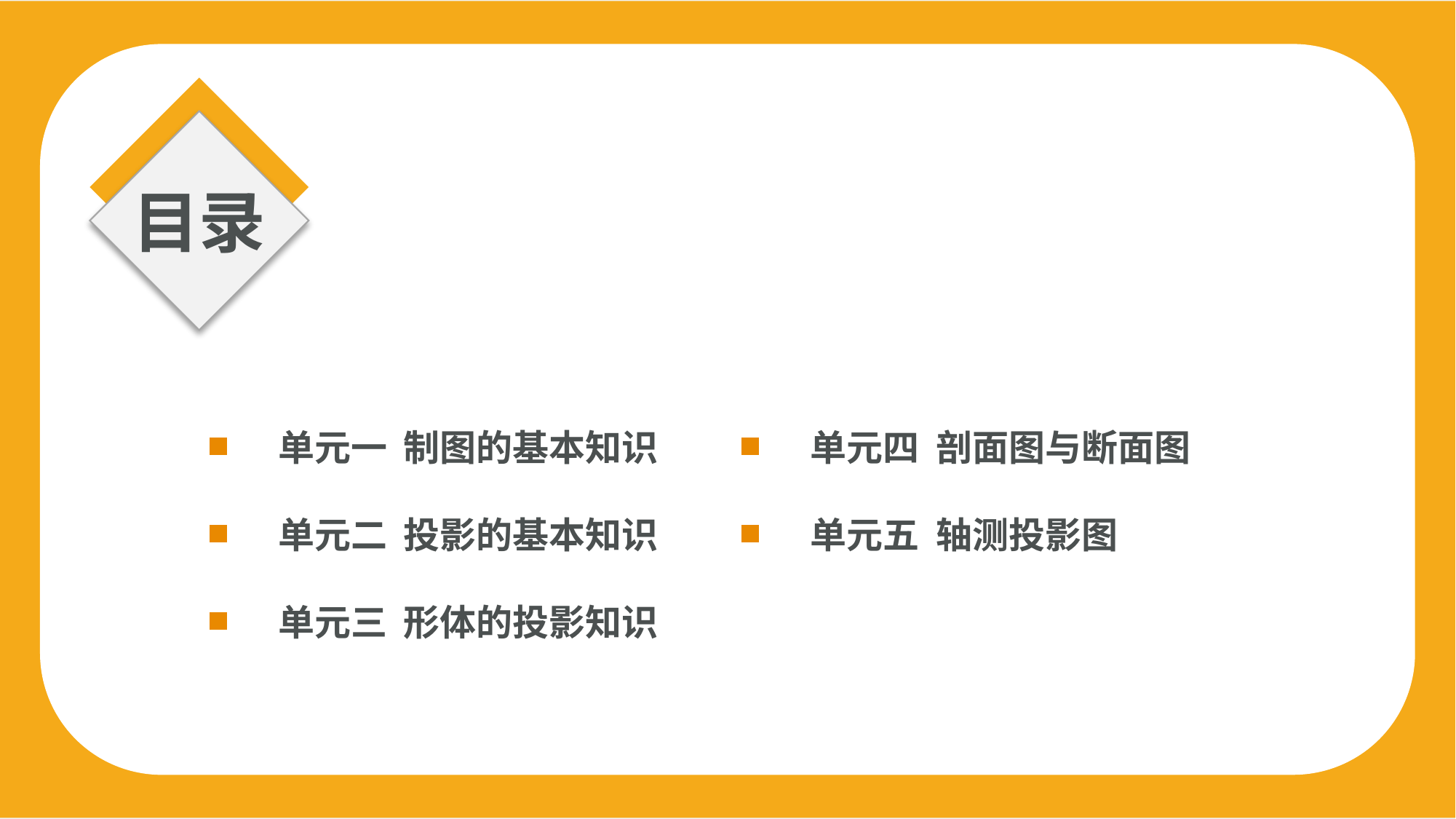

单元一  制图的基本知识
单元二  投影的基本知识
单元三  形体的投影知识
单元四  剖面图与断面图
单元五  轴测投影图